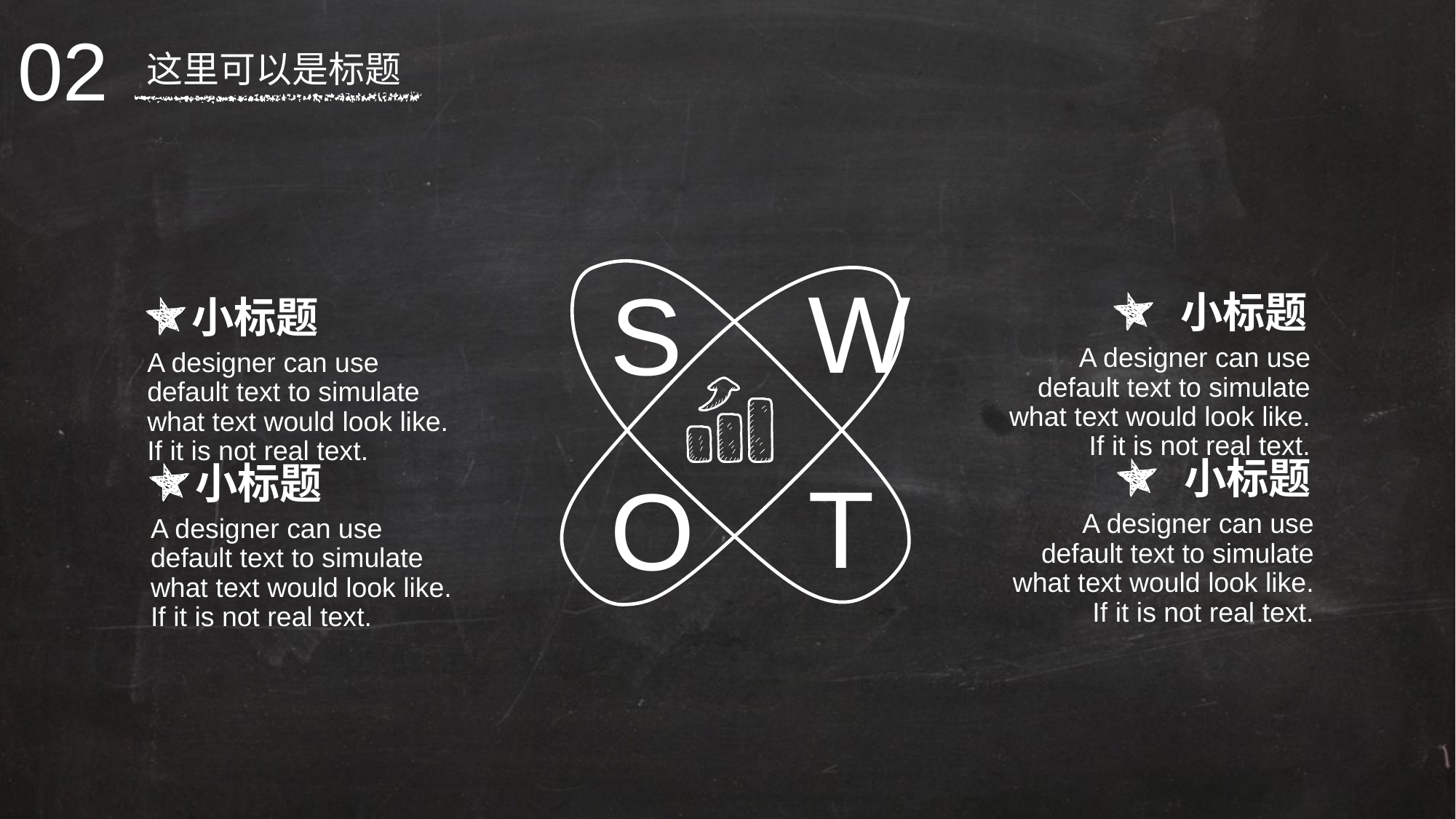

02
这里可以是标题

W
S

小标题
小标题

A designer can use default text to simulate what text would look like. If it is not real text.
A designer can use default text to simulate what text would look like. If it is not real text.

小标题
小标题
T
O

A designer can use default text to simulate what text would look like. If it is not real text.
A designer can use default text to simulate what text would look like. If it is not real text.